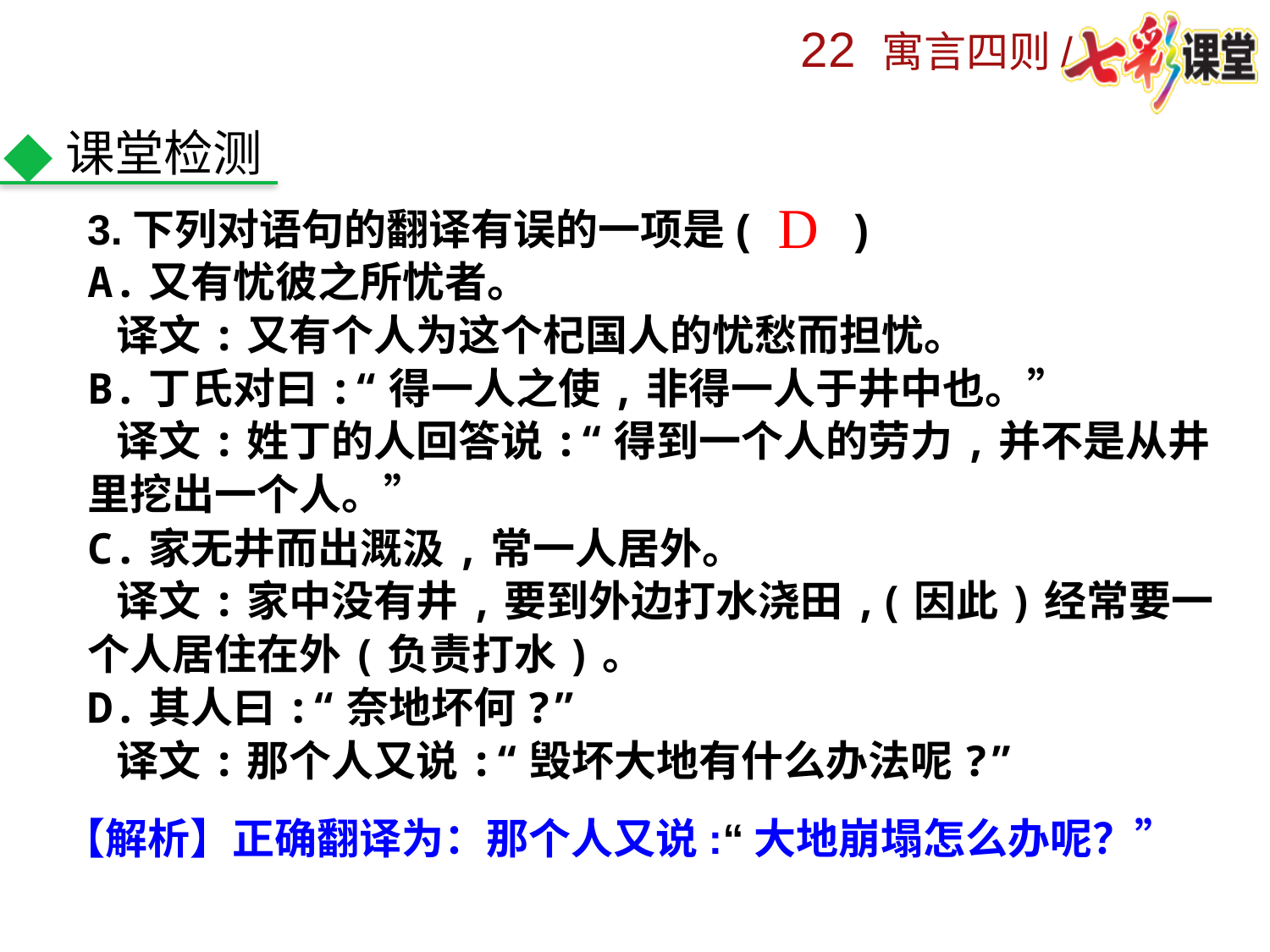

课堂检测

D
3.下列对语句的翻译有误的一项是(　　)
A.又有忧彼之所忧者。
  译文:又有个人为这个杞国人的忧愁而担忧。
B.丁氏对曰:“得一人之使,非得一人于井中也。”
  译文:姓丁的人回答说:“得到一个人的劳力,并不是从井里挖出一个人。”
C.家无井而出溉汲,常一人居外。
  译文:家中没有井,要到外边打水浇田,(因此)经常要一个人居住在外(负责打水)。
D.其人曰:“奈地坏何?”
  译文:那个人又说:“毁坏大地有什么办法呢?”
【解析】正确翻译为：那个人又说:“大地崩塌怎么办呢？”